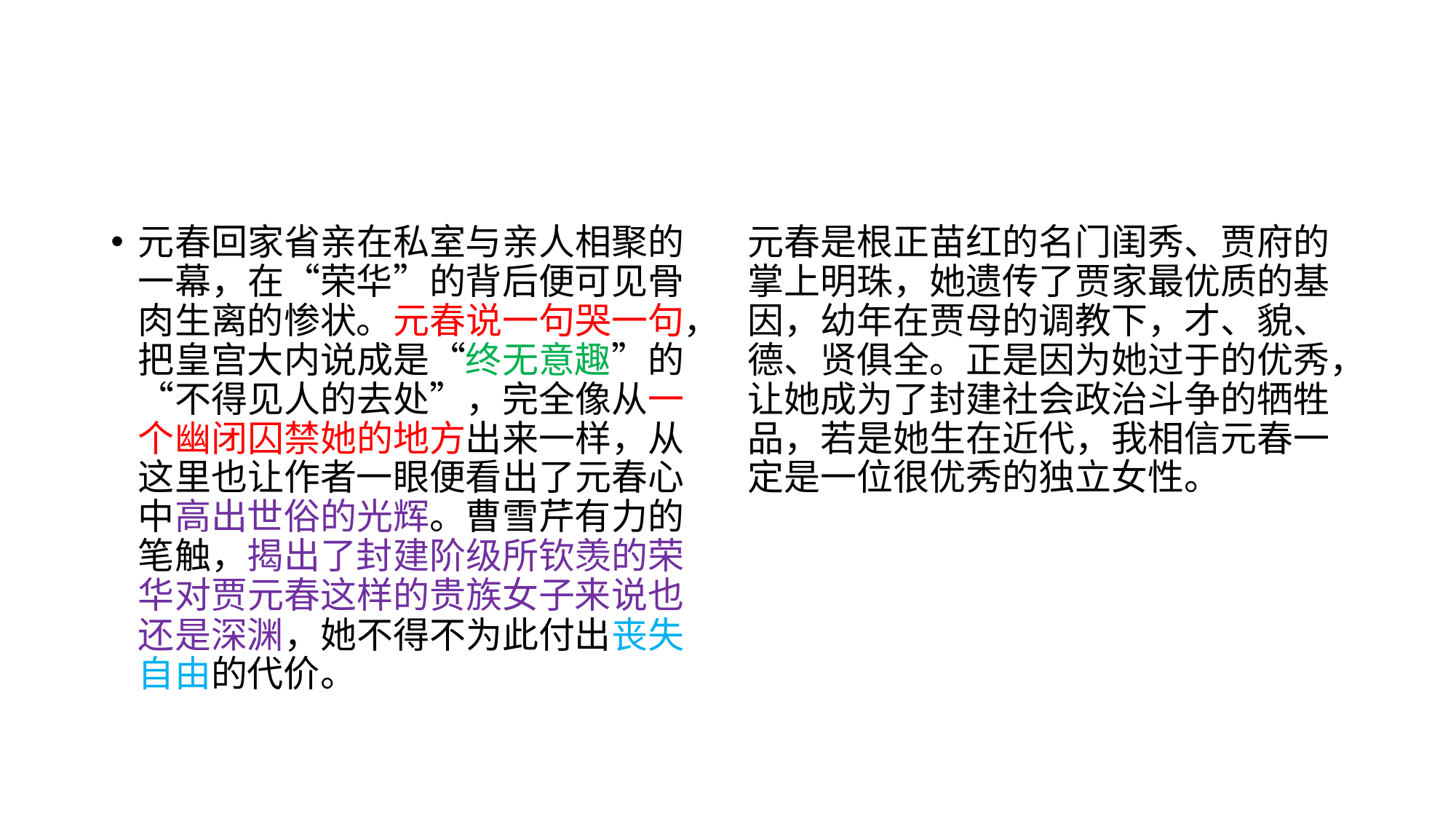

元春回家省亲在私室与亲人相聚的一幕，在“荣华”的背后便可见骨肉生离的惨状。元春说一句哭一句，把皇宫大内说成是“终无意趣”的“不得见人的去处”，完全像从一个幽闭囚禁她的地方出来一样，从这里也让作者一眼便看出了元春心中高出世俗的光辉。曹雪芹有力的笔触，揭出了封建阶级所钦羡的荣华对贾元春这样的贵族女子来说也还是深渊，她不得不为此付出丧失自由的代价。
元春是根正苗红的名门闺秀、贾府的掌上明珠，她遗传了贾家最优质的基因，幼年在贾母的调教下，才、貌、德、贤俱全。正是因为她过于的优秀，让她成为了封建社会政治斗争的牺牲品，若是她生在近代，我相信元春一定是一位很优秀的独立女性。